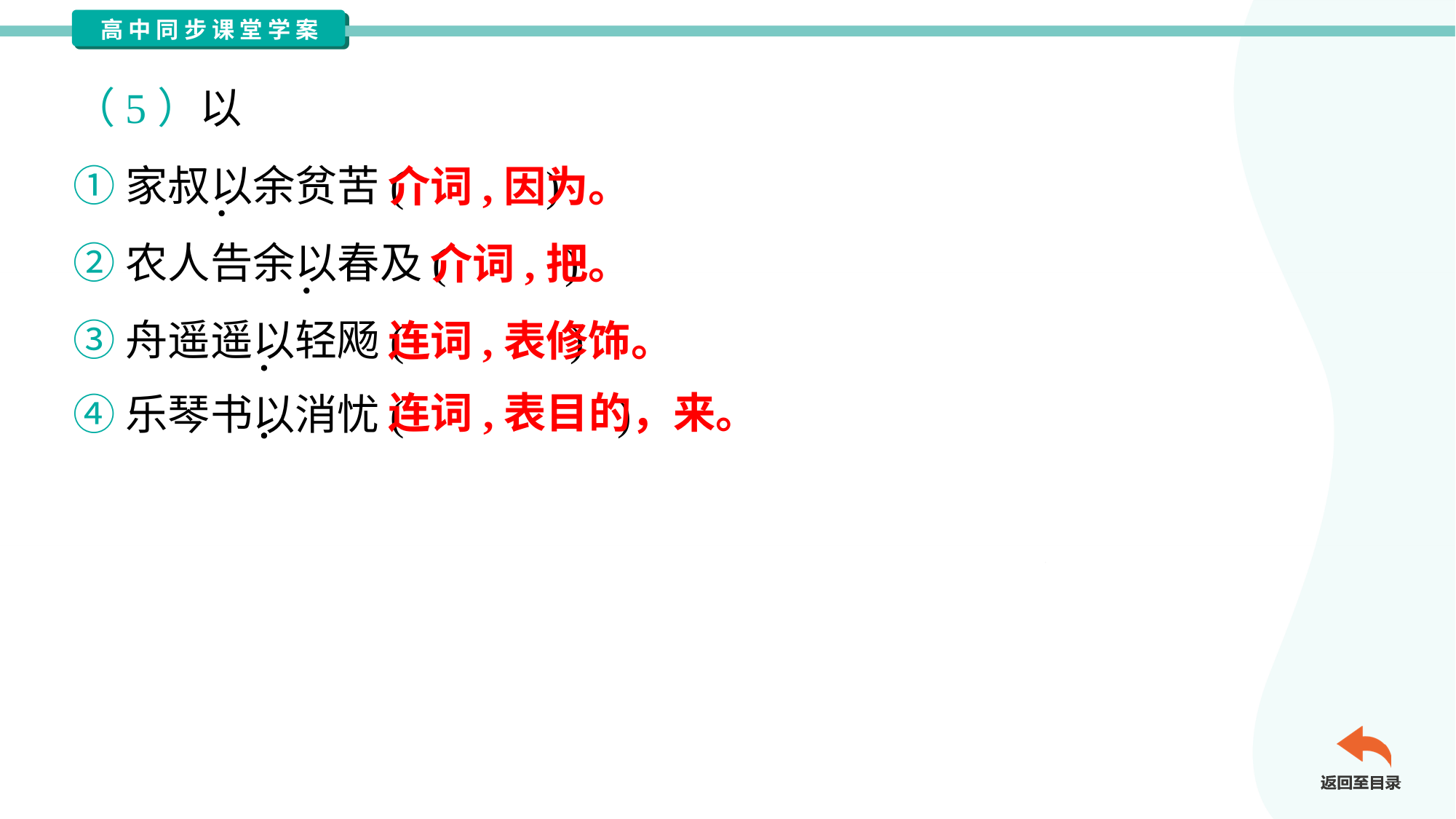

（5）以
①家叔以余贫苦(            )
②农人告余以春及(          )
③舟遥遥以轻飏(              )
④乐琴书以消忧(                  )
介词,因为。
介词,把。

连词,表修饰。

连词,表目的，来。